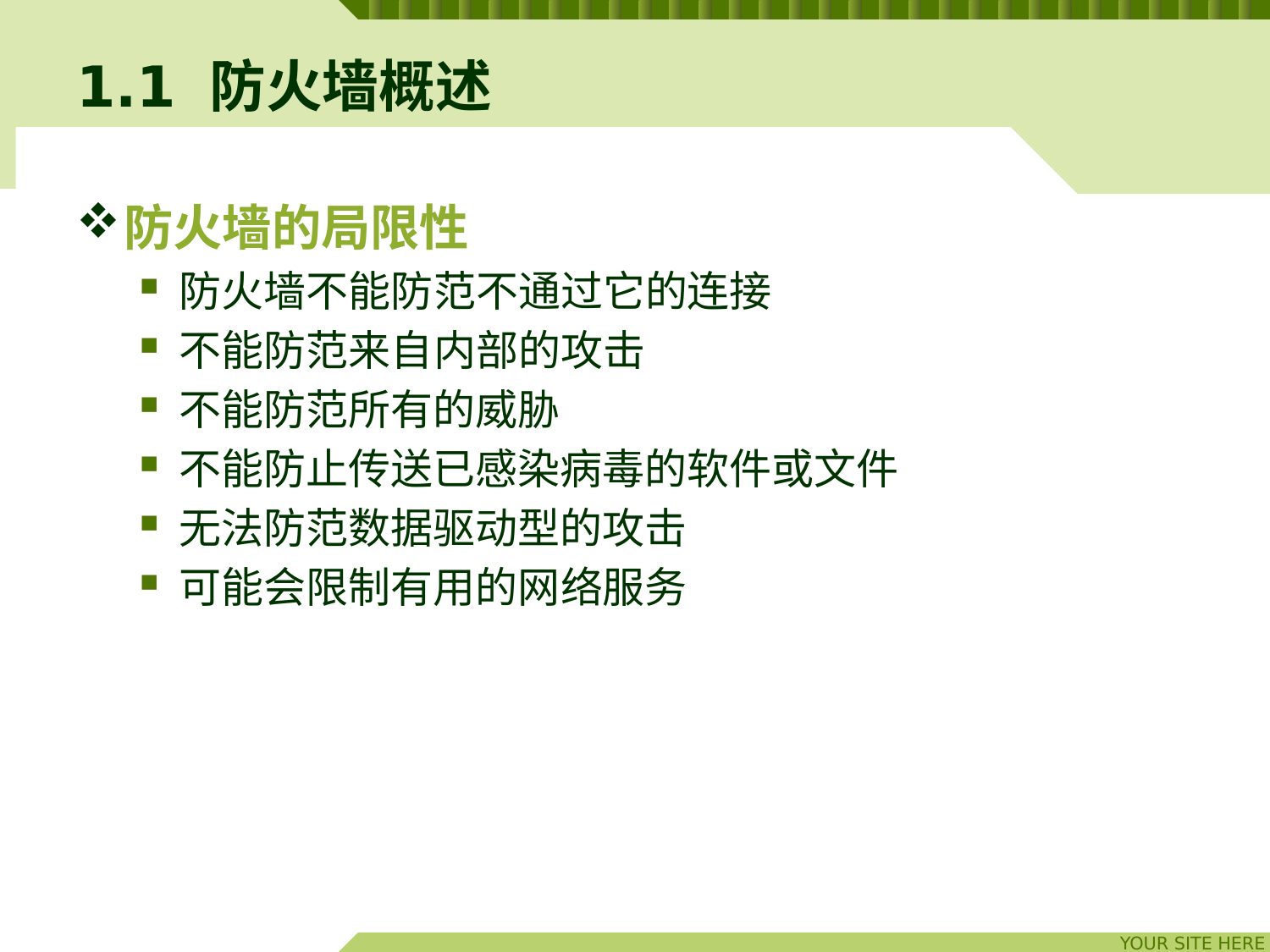

# 1.1 防火墙概述
防火墙的局限性
防火墙不能防范不通过它的连接
不能防范来自内部的攻击
不能防范所有的威胁
不能防止传送已感染病毒的软件或文件
无法防范数据驱动型的攻击
可能会限制有用的网络服务